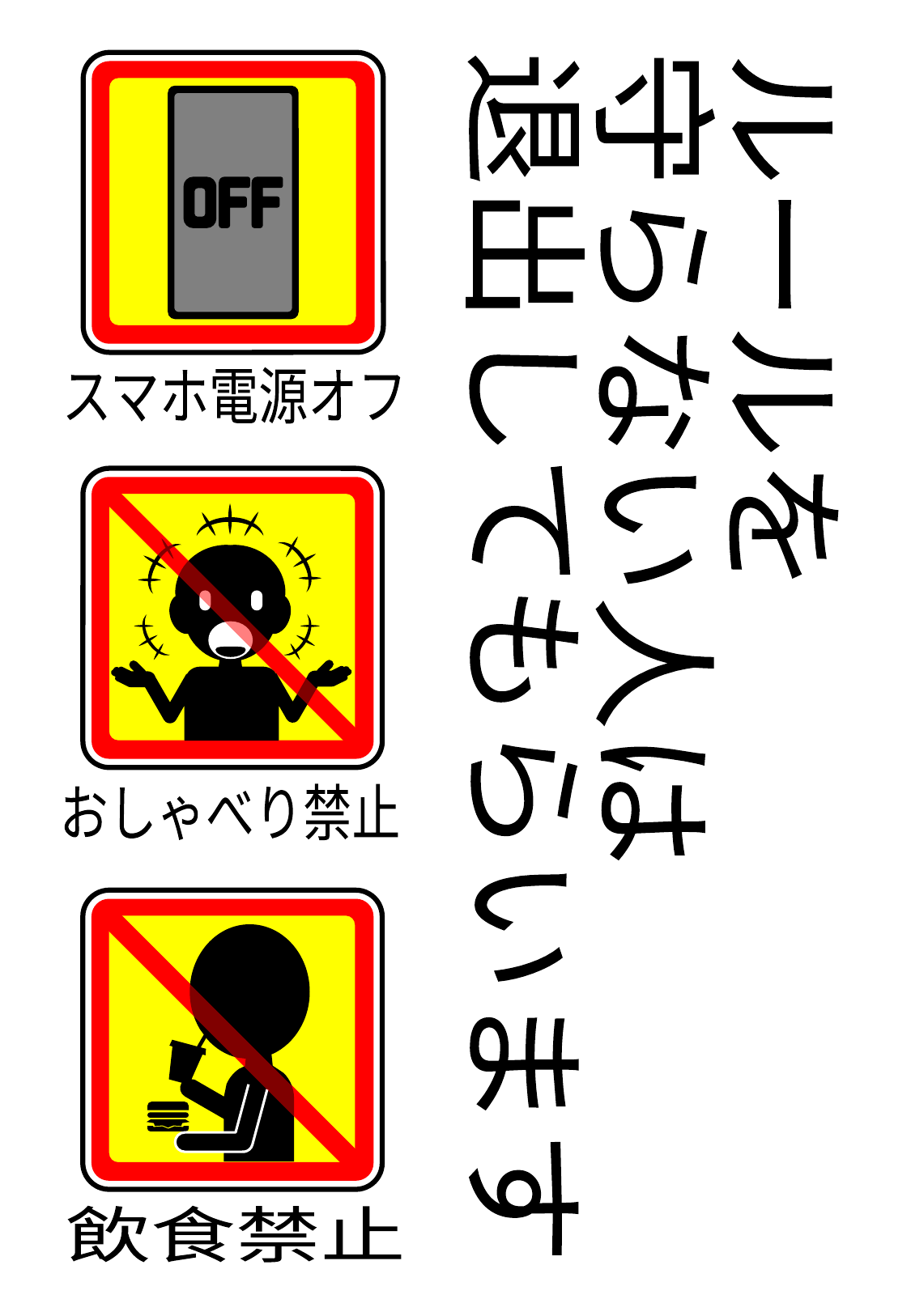

スマホ電源オフ

ルールを
守らない人は
退出してもらいます
おしゃべり禁止

飲食禁止